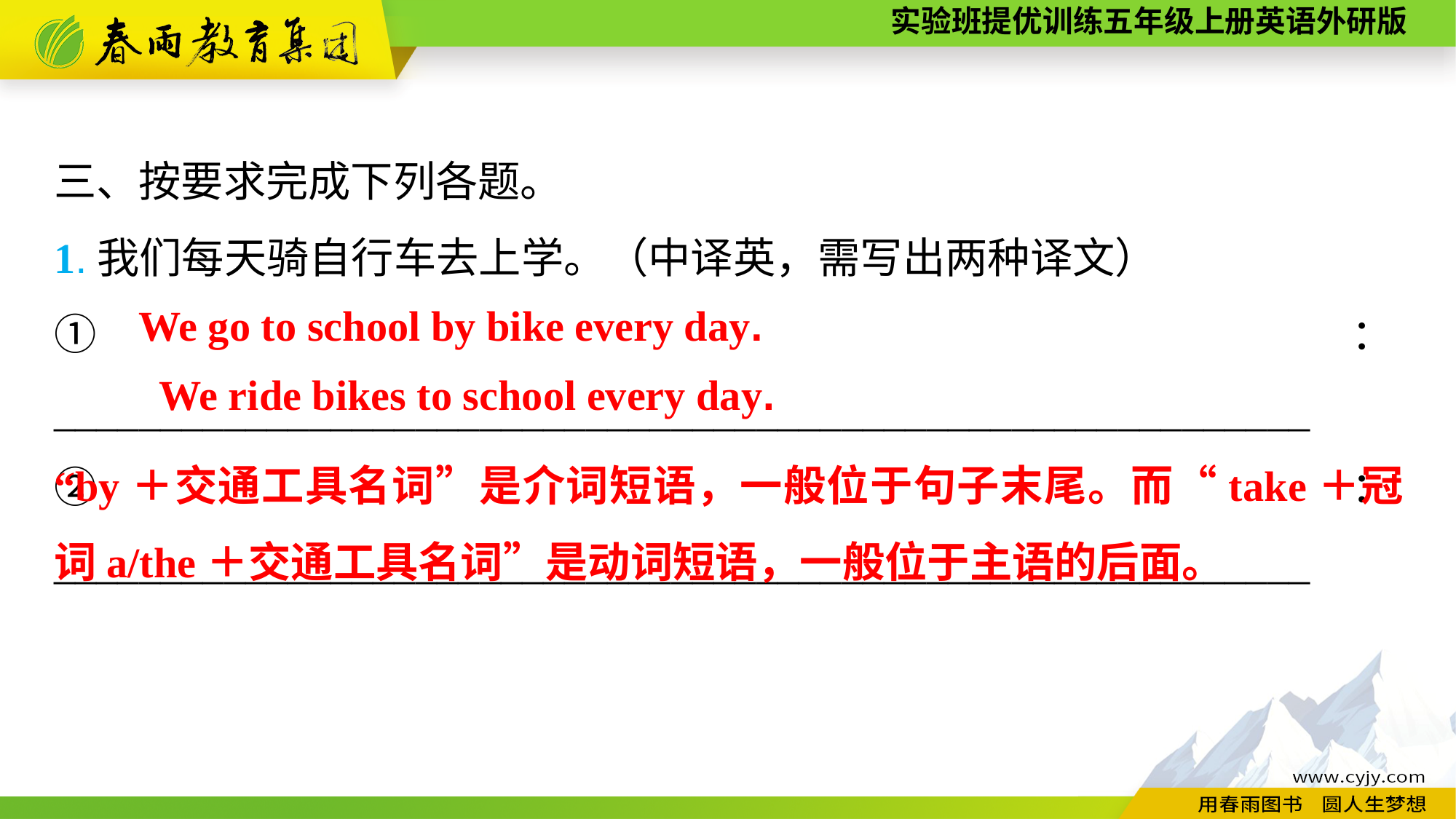

三、按要求完成下列各题。
1.我们每天骑自行车去上学。（中译英，需写出两种译文）
①：___________________________________________________________
②：___________________________________________________________
 We go to school by bike every day.
We ride bikes to school every day.
“by＋交通工具名词”是介词短语，一般位于句子末尾。而“take＋冠词a/the＋交通工具名词”是动词短语，一般位于主语的后面。